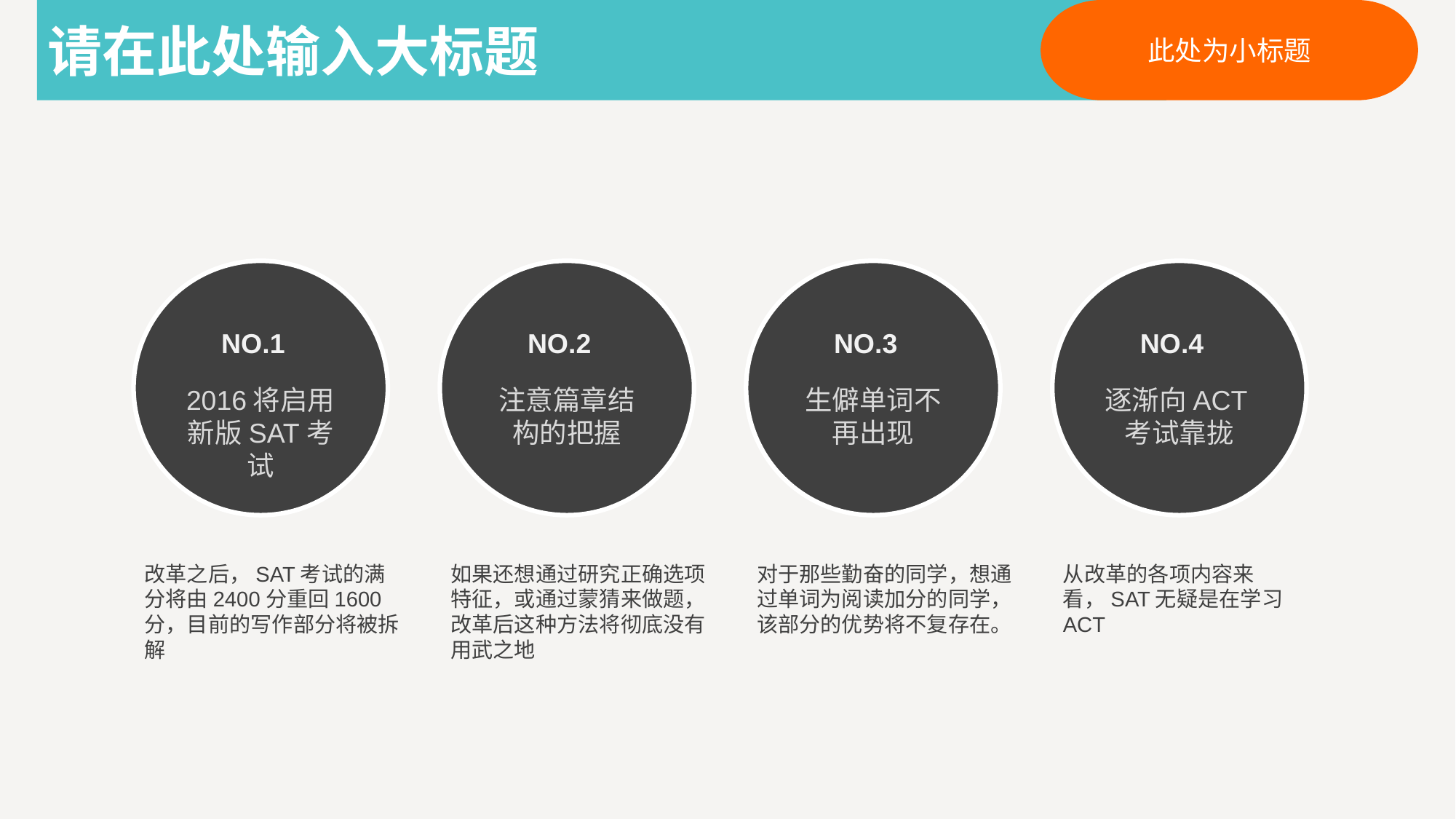

请在此处输入大标题
此处为小标题

NO.1
2016将启用新版SAT考试

NO.2
注意篇章结构的把握

NO.3
生僻单词不再出现

NO.4
逐渐向ACT考试靠拢
改革之后，SAT考试的满分将由2400分重回1600分，目前的写作部分将被拆解
如果还想通过研究正确选项特征，或通过蒙猜来做题，改革后这种方法将彻底没有用武之地
对于那些勤奋的同学，想通过单词为阅读加分的同学，该部分的优势将不复存在。
从改革的各项内容来看，SAT无疑是在学习ACT